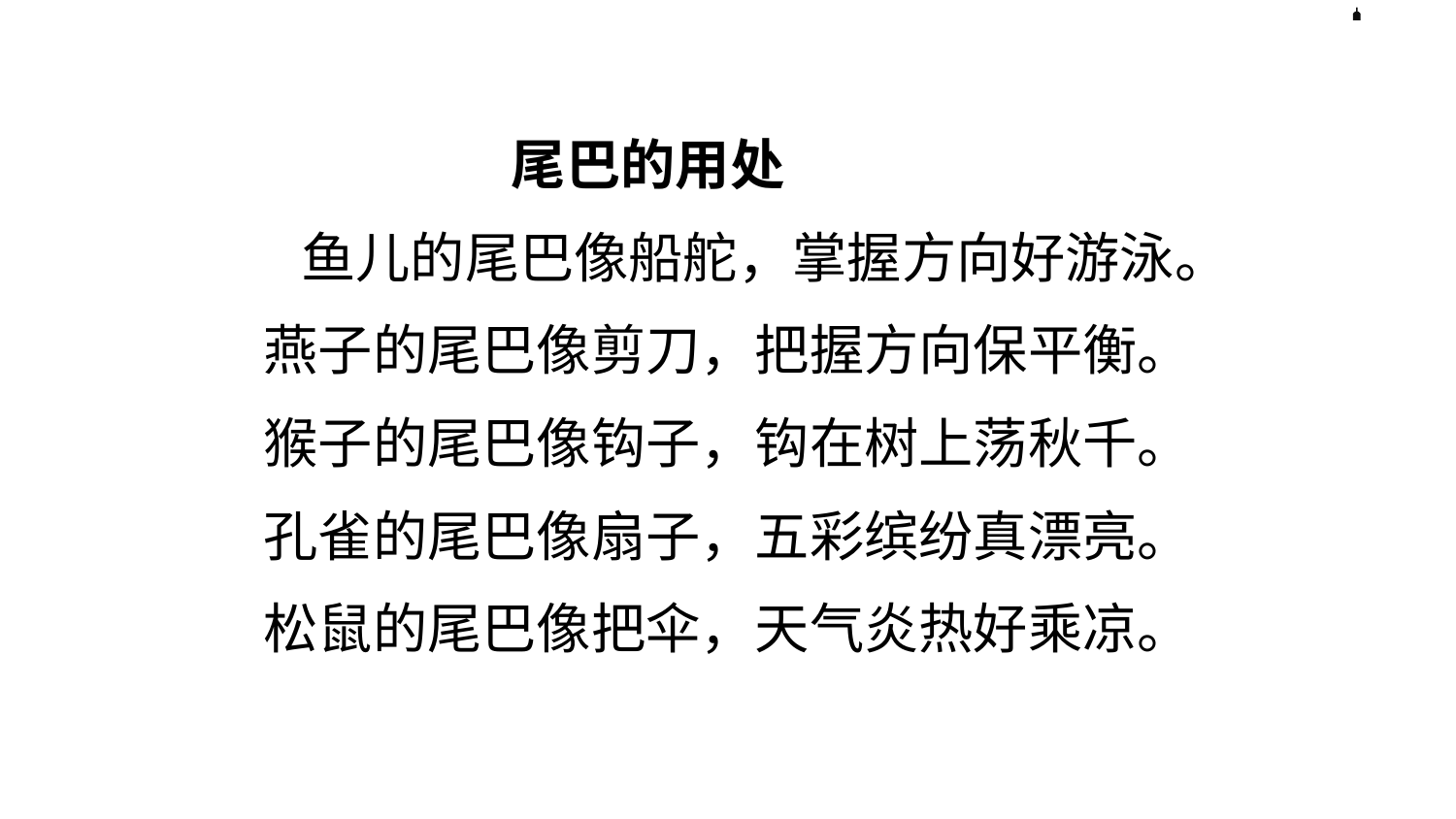

尾巴的用处
        鱼儿的尾巴像船舵，掌握方向好游泳。
    燕子的尾巴像剪刀，把握方向保平衡。
    猴子的尾巴像钩子，钩在树上荡秋千。
    孔雀的尾巴像扇子，五彩缤纷真漂亮。
    松鼠的尾巴像把伞，天气炎热好乘凉。